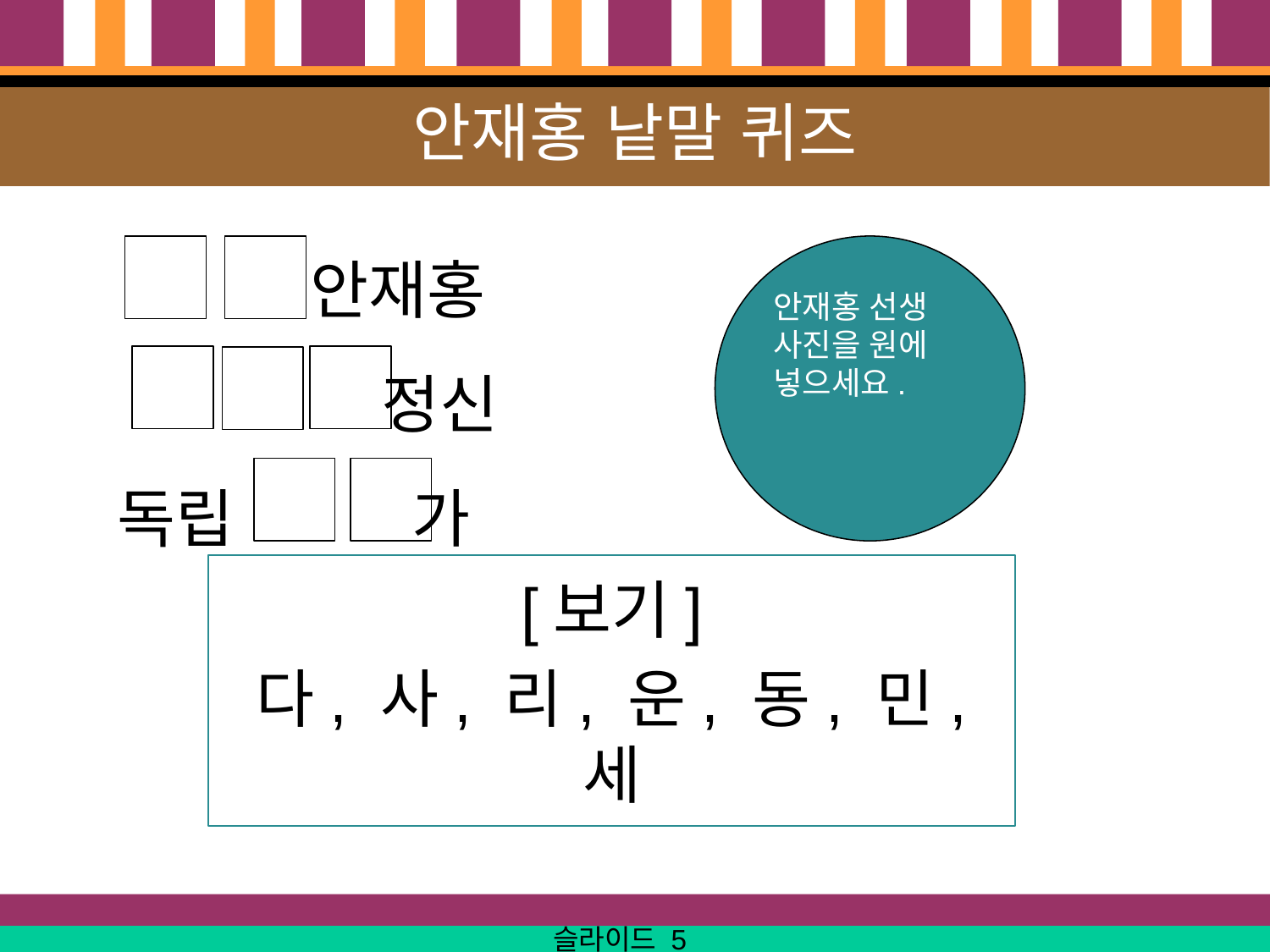

# 안재홍 낱말 퀴즈
          안재홍
              정신
독립          가

안재홍 선생
사진을 원에 넣으세요.

[보기]
다, 사, 리, 운, 동, 민, 세
슬라이드 5